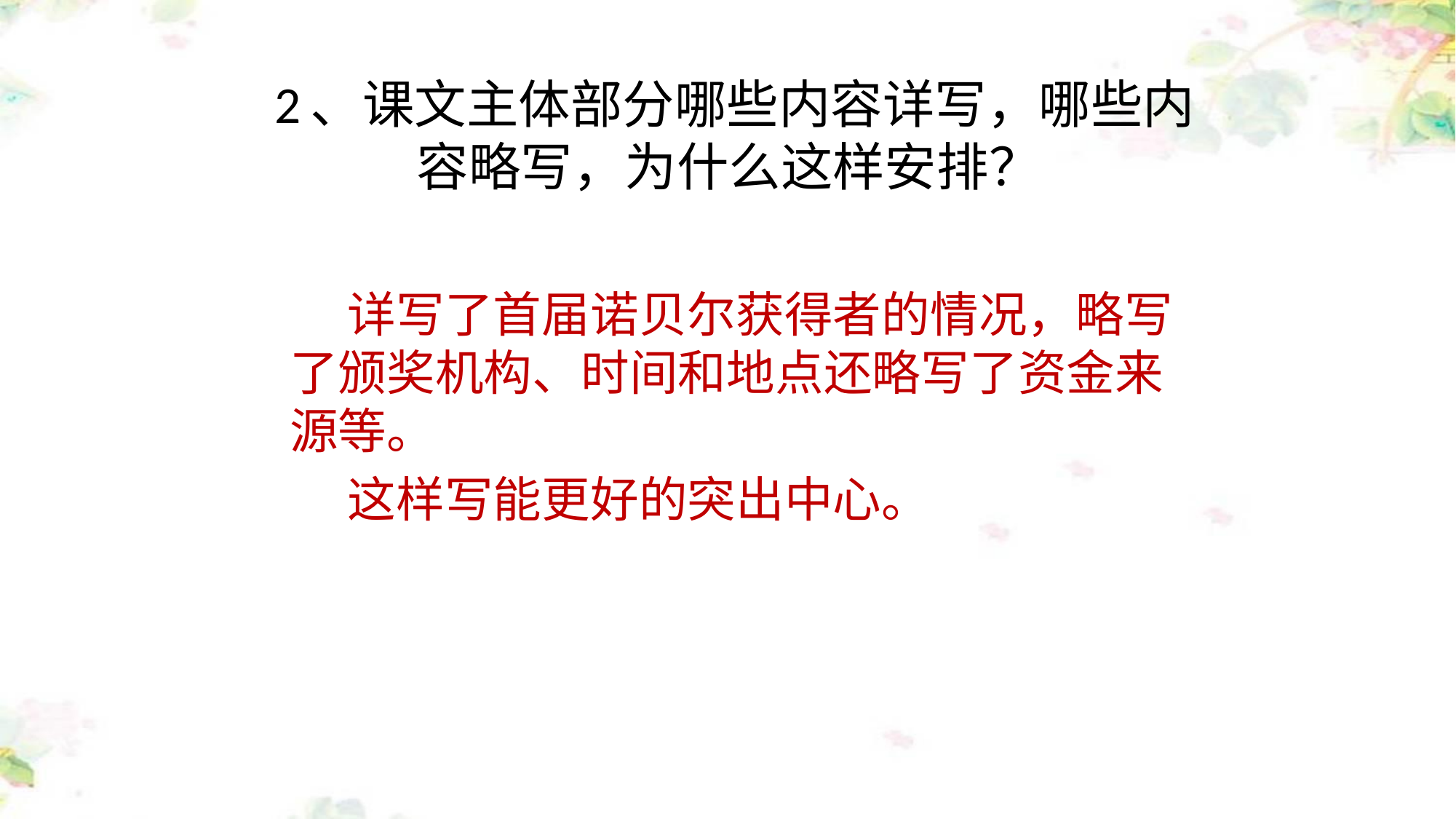

# 2、课文主体部分哪些内容详写，哪些内容略写，为什么这样安排？
        详写了首届诺贝尔获得者的情况，略写了颁奖机构、时间和地点还略写了资金来源等。
        这样写能更好的突出中心。